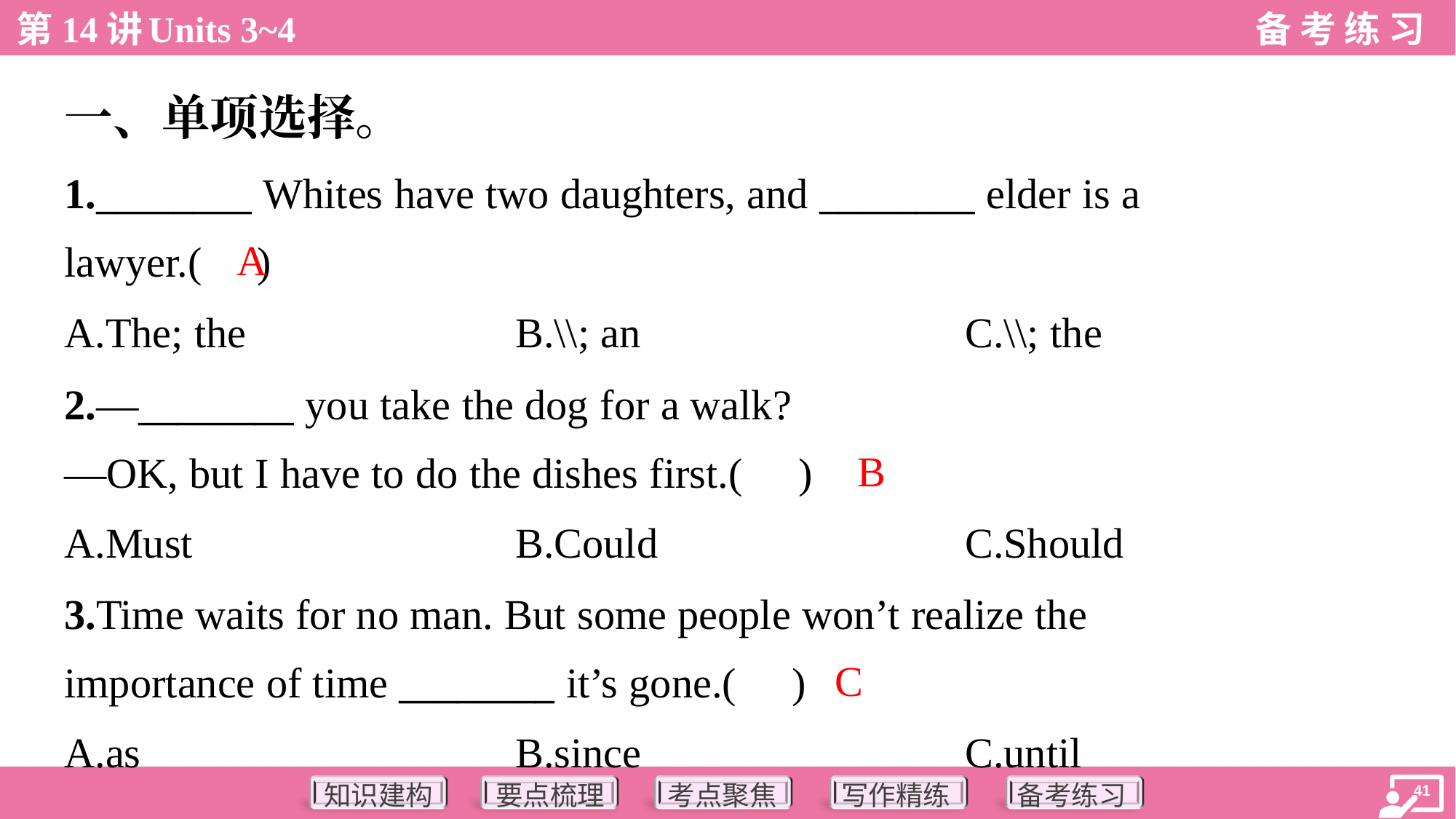

一、单项选择。
1.________ Whites have two daughters, and ________ elder is a
lawyer.(     )
A
A.The; the	B.\\; an	C.\\; the
2.—________ you take the dog for a walk?
—OK, but I have to do the dishes first.(     )
B
A.Must	B.Could	C.Should
3.Time waits for no man. But some people won’t realize the
importance of time ________ it’s gone.(     )
C
A.as	B.since	C.until